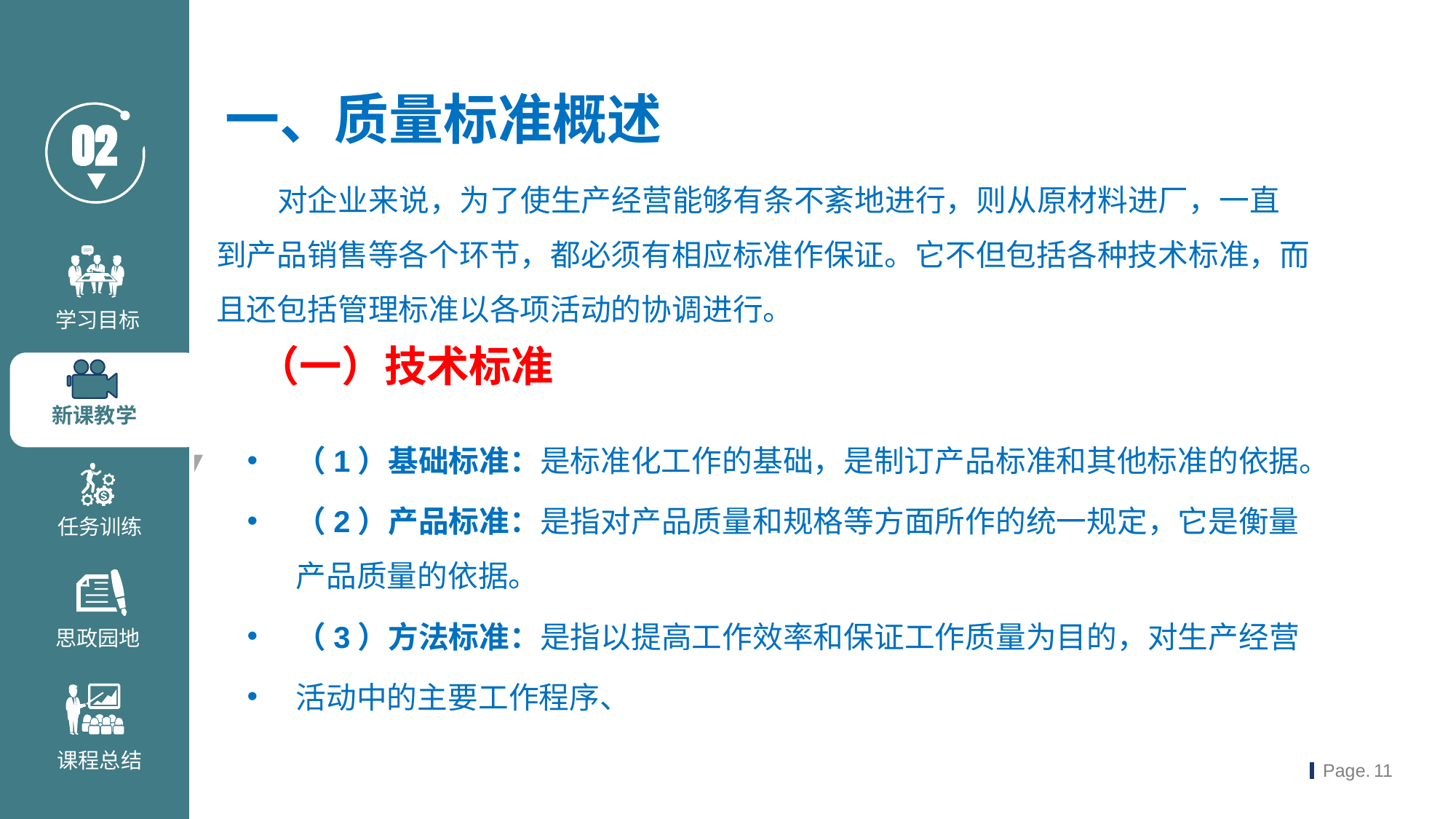

一、质量标准概述
        对企业来说，为了使生产经营能够有条不紊地进行，则从原材料进厂，一直到产品销售等各个环节，都必须有相应标准作保证。它不但包括各种技术标准，而且还包括管理标准以各项活动的协调进行。
（一）技术标准
（1）基础标准：是标准化工作的基础，是制订产品标准和其他标准的依据。
（2）产品标准：是指对产品质量和规格等方面所作的统一规定，它是衡量产品质量的依据。
（3）方法标准：是指以提高工作效率和保证工作质量为目的，对生产经营
活动中的主要工作程序、